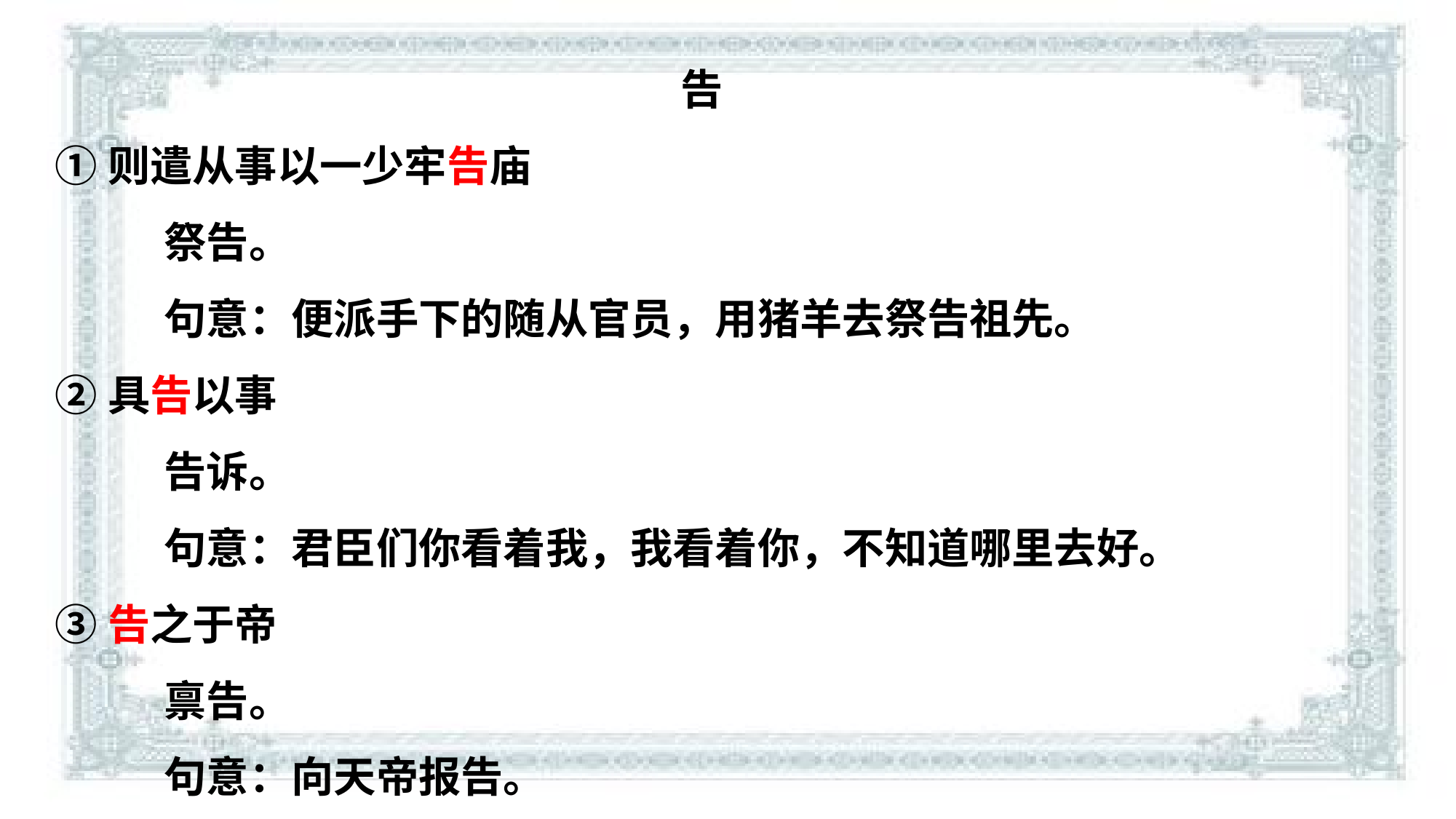

告
①则遣从事以一少牢告庙
	祭告。
	句意：便派手下的随从官员，用猪羊去祭告祖先。
②具告以事
	告诉。
	句意：君臣们你看着我，我看着你，不知道哪里去好。
③告之于帝
	禀告。
	句意：向天帝报告。